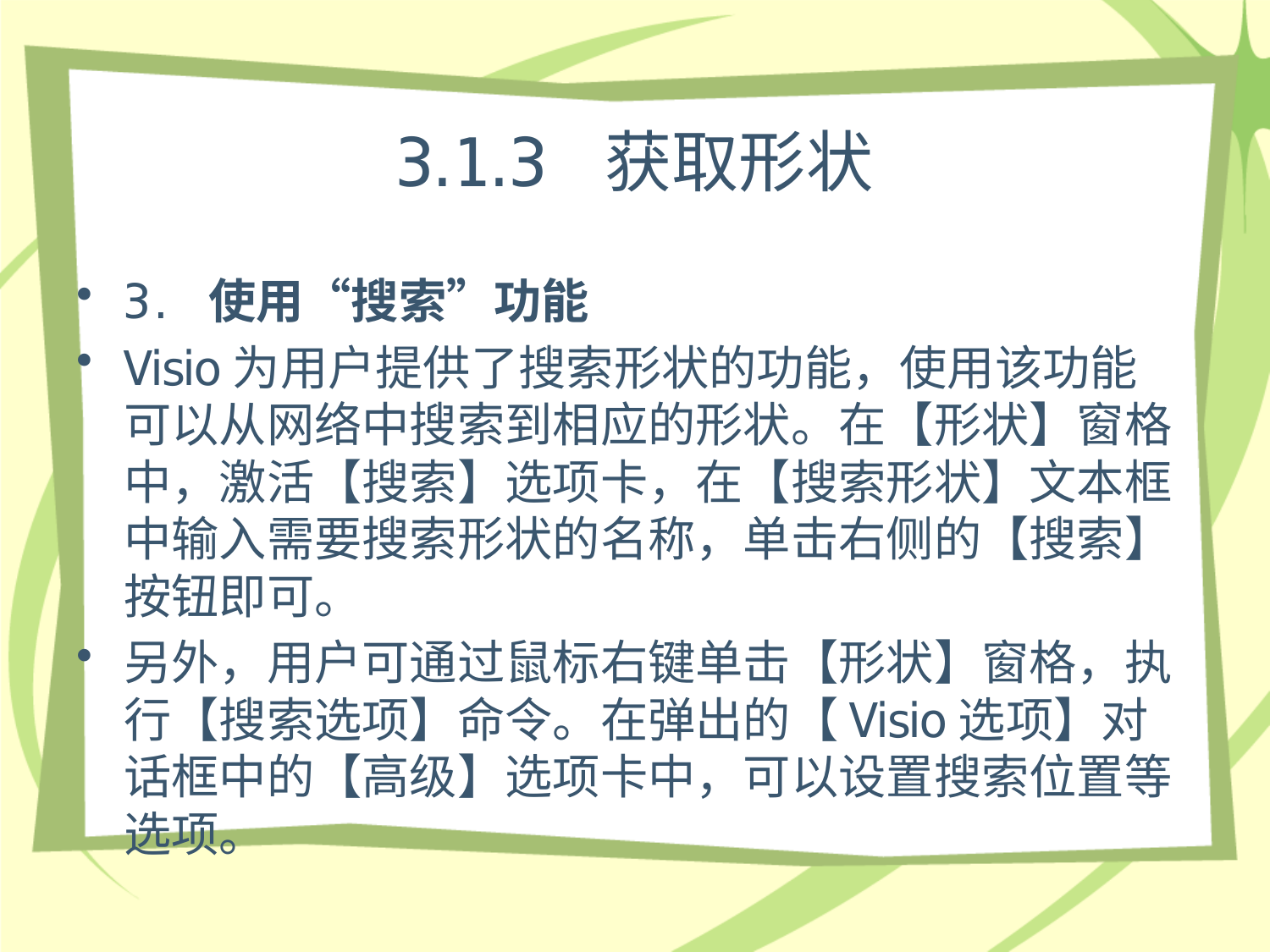

# 3.1.3  获取形状
3.  使用“搜索”功能
Visio为用户提供了搜索形状的功能，使用该功能可以从网络中搜索到相应的形状。在【形状】窗格中，激活【搜索】选项卡，在【搜索形状】文本框中输入需要搜索形状的名称，单击右侧的【搜索】按钮即可。
另外，用户可通过鼠标右键单击【形状】窗格，执行【搜索选项】命令。在弹出的【Visio选项】对话框中的【高级】选项卡中，可以设置搜索位置等选项。